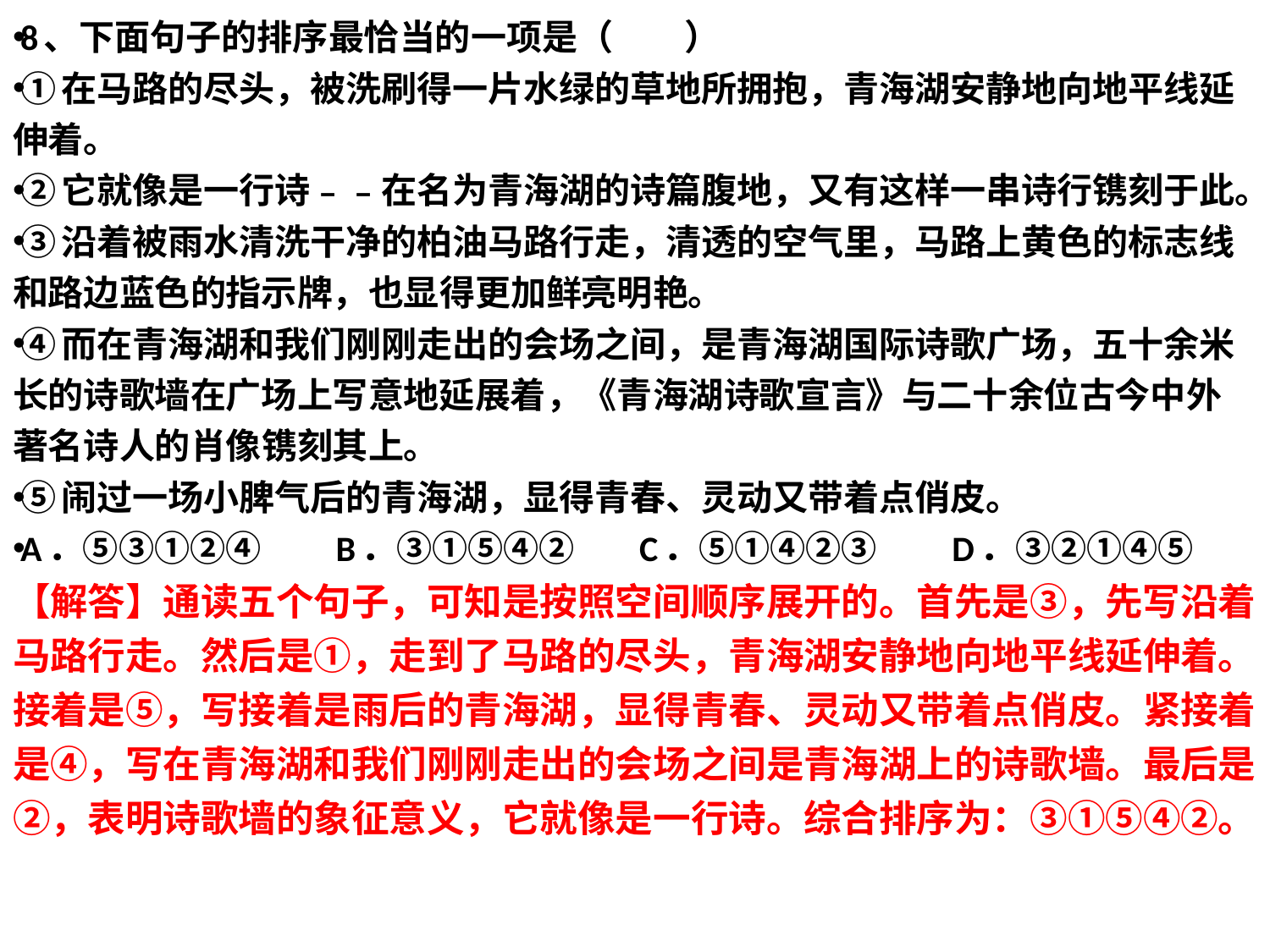

8、下面句子的排序最恰当的一项是（　　）
①在马路的尽头，被洗刷得一片水绿的草地所拥抱，青海湖安静地向地平线延伸着。
②它就像是一行诗﹣﹣在名为青海湖的诗篇腹地，又有这样一串诗行镌刻于此。
③沿着被雨水清洗干净的柏油马路行走，清透的空气里，马路上黄色的标志线和路边蓝色的指示牌，也显得更加鲜亮明艳。
④而在青海湖和我们刚刚走出的会场之间，是青海湖国际诗歌广场，五十余米长的诗歌墙在广场上写意地延展着，《青海湖诗歌宣言》与二十余位古今中外著名诗人的肖像镌刻其上。
⑤闹过一场小脾气后的青海湖，显得青春、灵动又带着点俏皮。
A．⑤③①②④       B．③①⑤④②      C．⑤①④②③       D．③②①④⑤
【解答】通读五个句子，可知是按照空间顺序展开的。首先是③，先写沿着马路行走。然后是①，走到了马路的尽头，青海湖安静地向地平线延伸着。接着是⑤，写接着是雨后的青海湖，显得青春、灵动又带着点俏皮。紧接着是④，写在青海湖和我们刚刚走出的会场之间是青海湖上的诗歌墙。最后是②，表明诗歌墙的象征意义，它就像是一行诗。综合排序为：③①⑤④②。
#